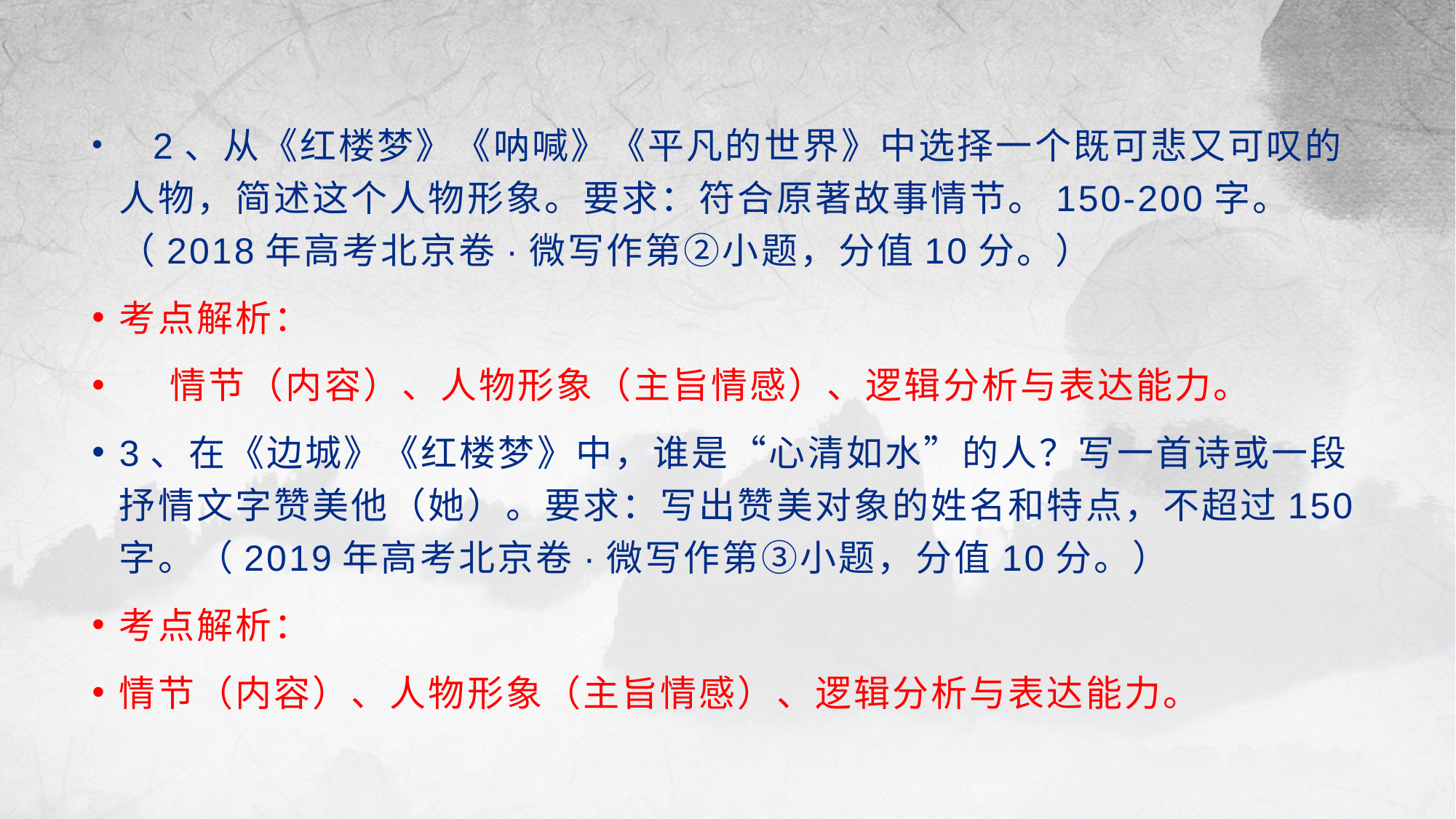

2、从《红楼梦》《呐喊》《平凡的世界》中选择一个既可悲又可叹的人物，简述这个人物形象。要求：符合原著故事情节。150-200字。（2018年高考北京卷·微写作第②小题，分值10分。）
考点解析：
    情节（内容）、人物形象（主旨情感）、逻辑分析与表达能力。
3、在《边城》《红楼梦》中，谁是“心清如水”的人？写一首诗或一段抒情文字赞美他（她）。要求：写出赞美对象的姓名和特点，不超过150字。（2019年高考北京卷·微写作第③小题，分值10分。）
考点解析：
情节（内容）、人物形象（主旨情感）、逻辑分析与表达能力。